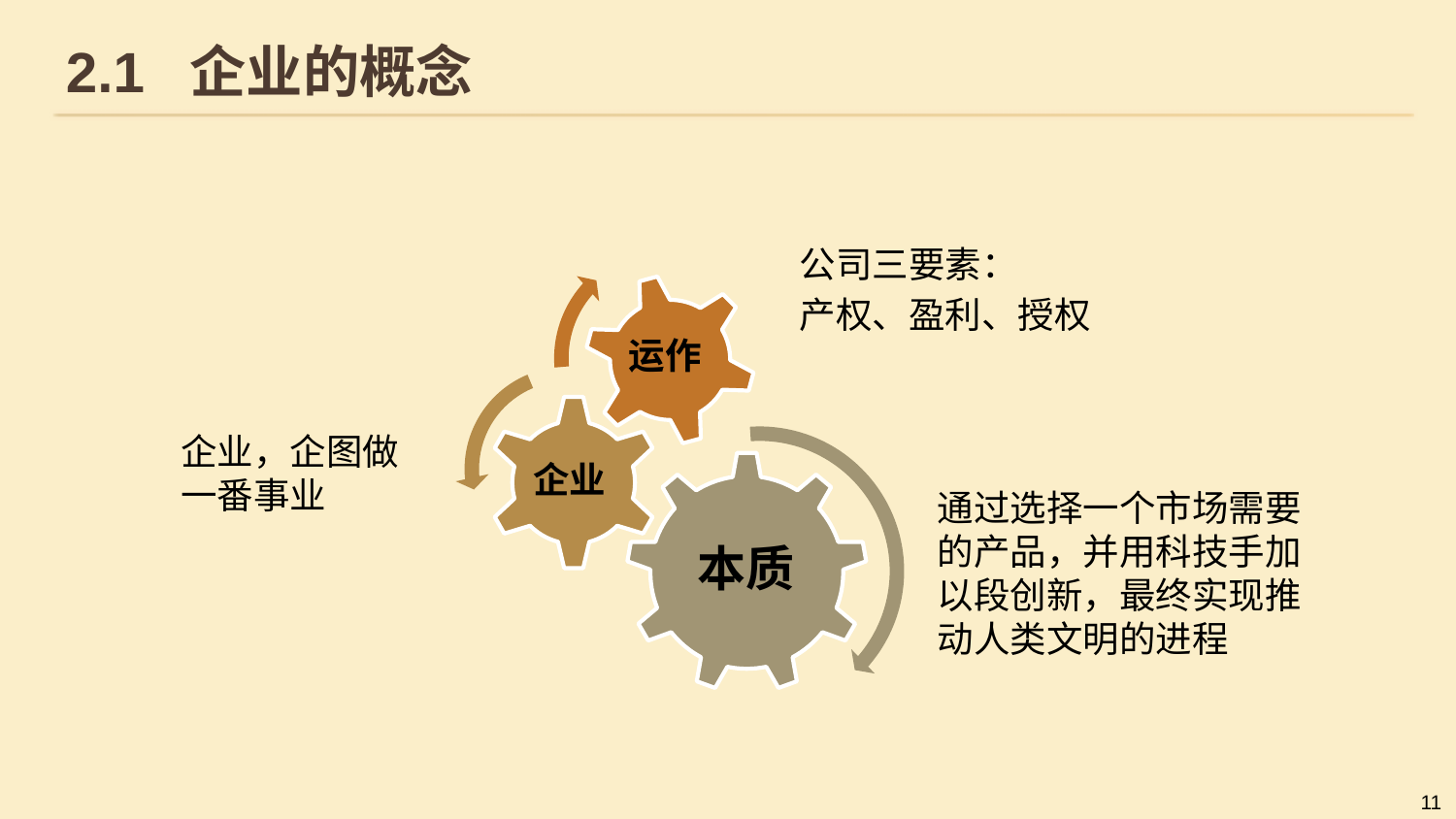

# 2.1  企业的概念
公司三要素：
产权、盈利、授权

运作

企业，企图做一番事业

企业

通过选择一个市场需要的产品，并用科技手加以段创新，最终实现推动人类文明的进程
本质
11